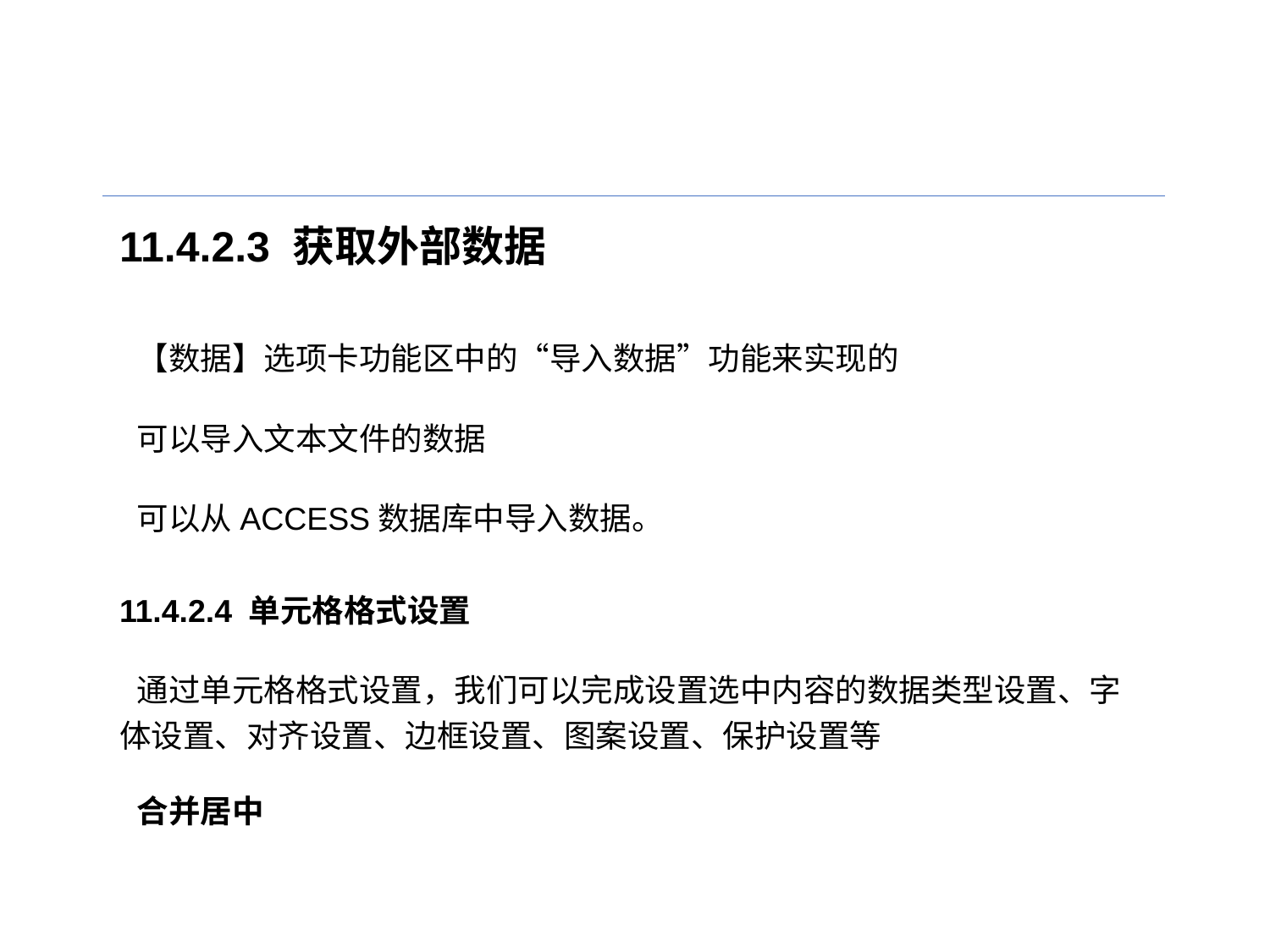

11.4.2.3 获取外部数据
【数据】选项卡功能区中的“导入数据”功能来实现的
可以导入文本文件的数据
可以从ACCESS数据库中导入数据。
11.4.2.4 单元格格式设置
通过单元格格式设置，我们可以完成设置选中内容的数据类型设置、字体设置、对齐设置、边框设置、图案设置、保护设置等
合并居中